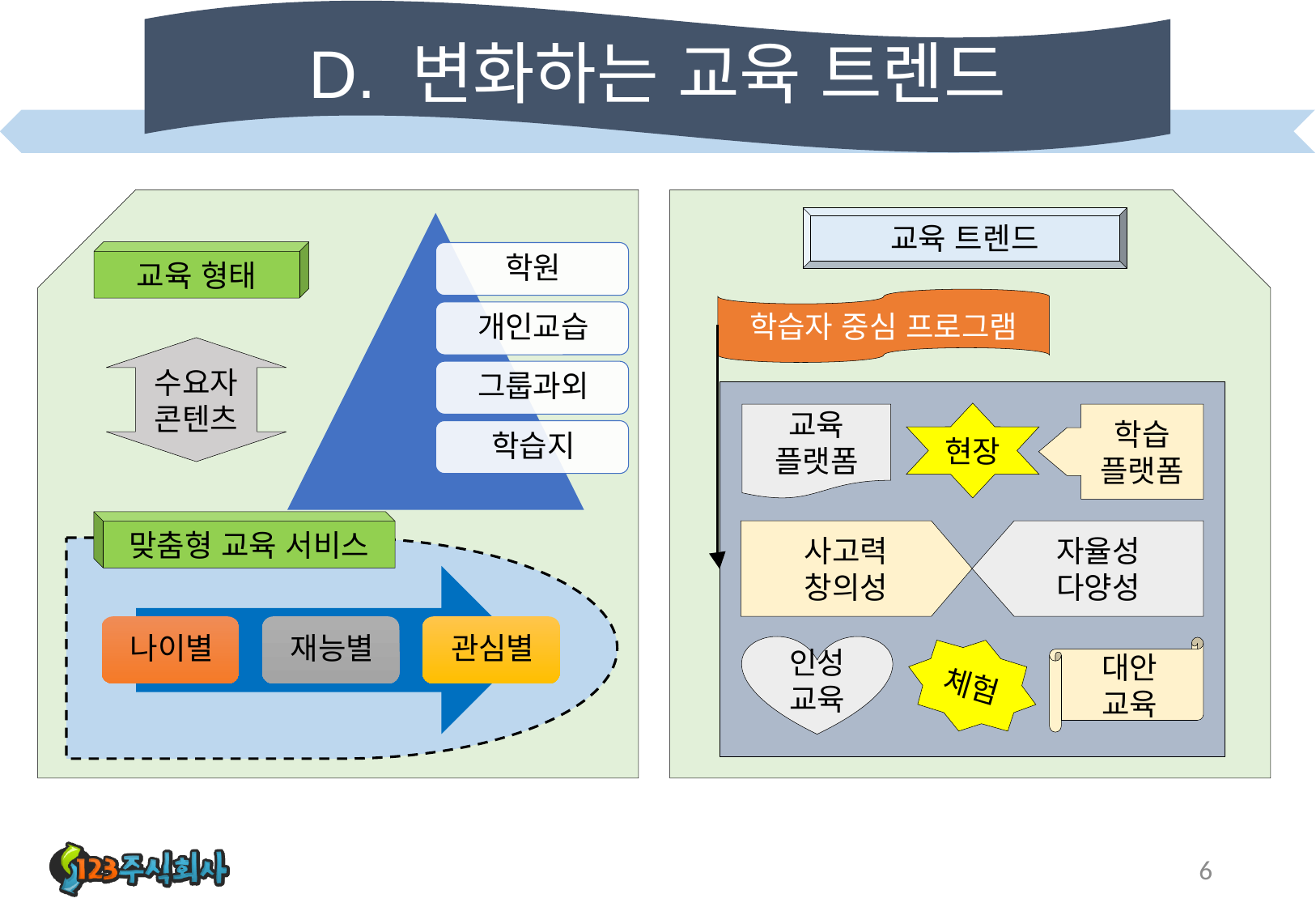

# D. 변화하는 교육 트렌드

교육 트렌드
학원
개인교습
그룹과외
학습지
교육 형태
학습자 중심 프로그램
수요자
콘텐츠

현장
교육
플랫폼
학습
플랫폼
맞춤형 교육 서비스
사고력
창의성
자율성
다양성

나이별
재능별
관심별
인성
교육
대안
교육
체험
6